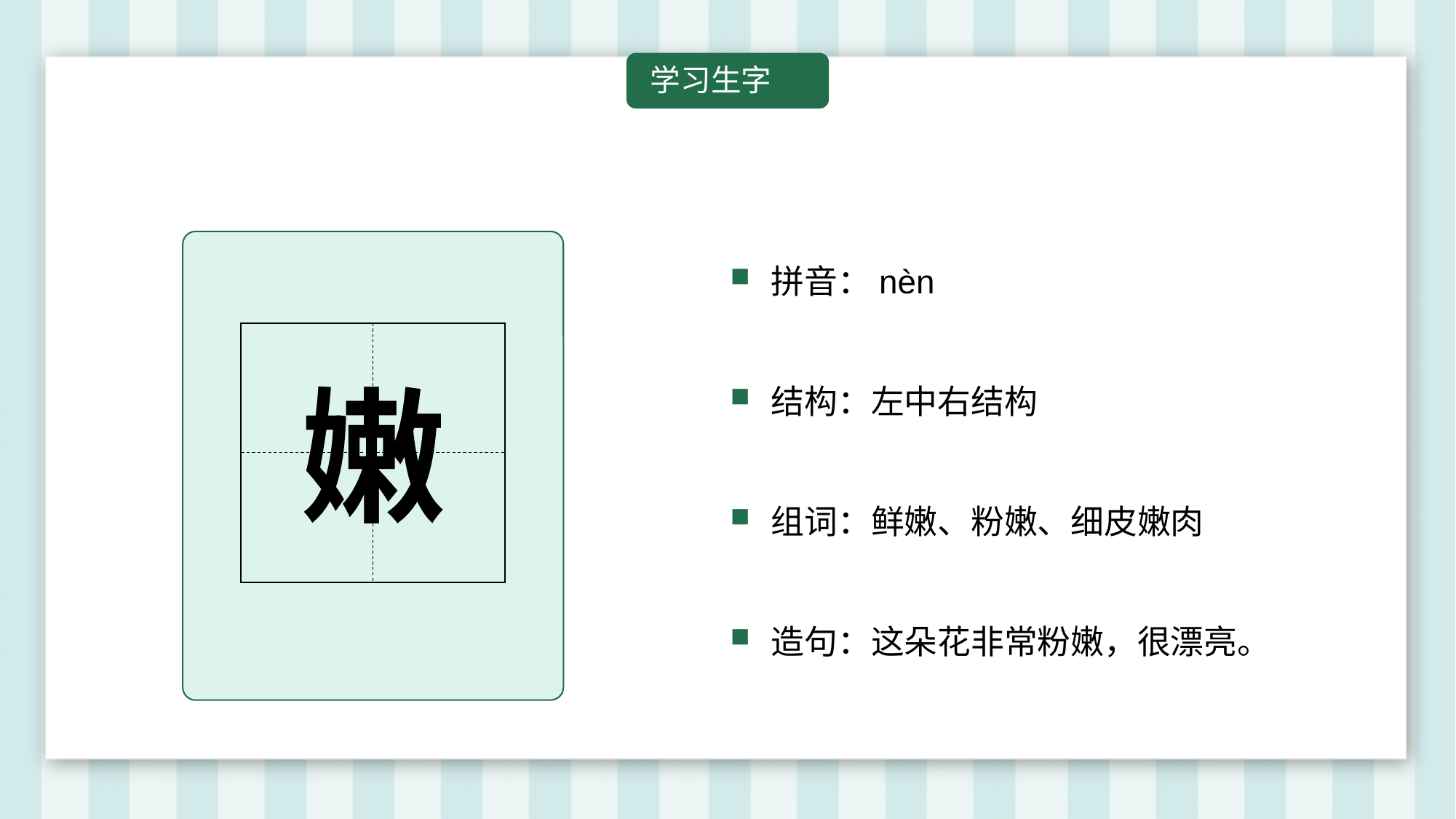

学习生字

嫩
拼音：nèn

结构：左中右结构

组词：鲜嫩、粉嫩、细皮嫩肉

造句：这朵花非常粉嫩，很漂亮。